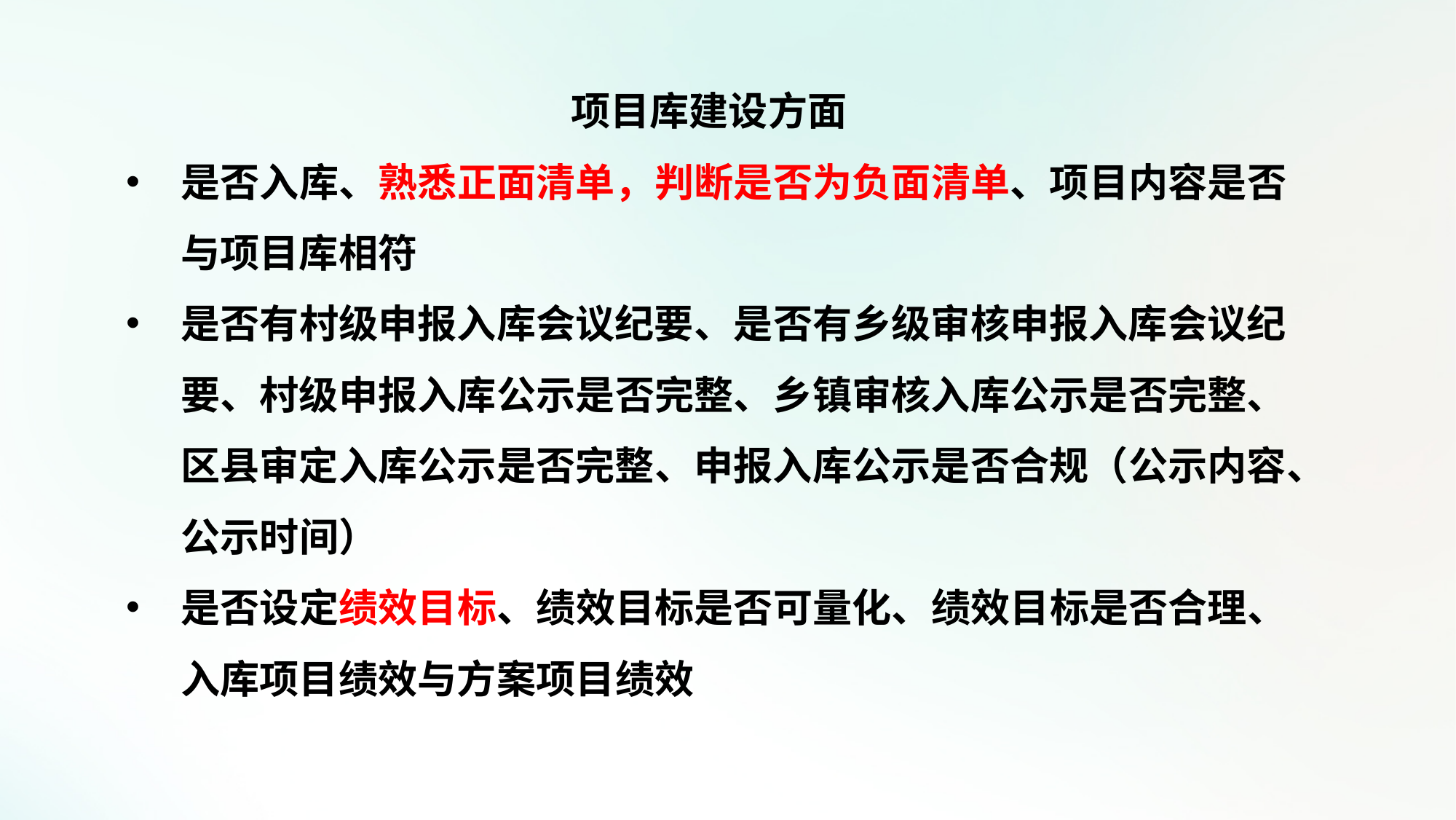

项目库建设方面
是否入库、熟悉正面清单，判断是否为负面清单、项目内容是否与项目库相符
是否有村级申报入库会议纪要、是否有乡级审核申报入库会议纪要、村级申报入库公示是否完整、乡镇审核入库公示是否完整、区县审定入库公示是否完整、申报入库公示是否合规（公示内容、公示时间）
是否设定绩效目标、绩效目标是否可量化、绩效目标是否合理、入库项目绩效与方案项目绩效